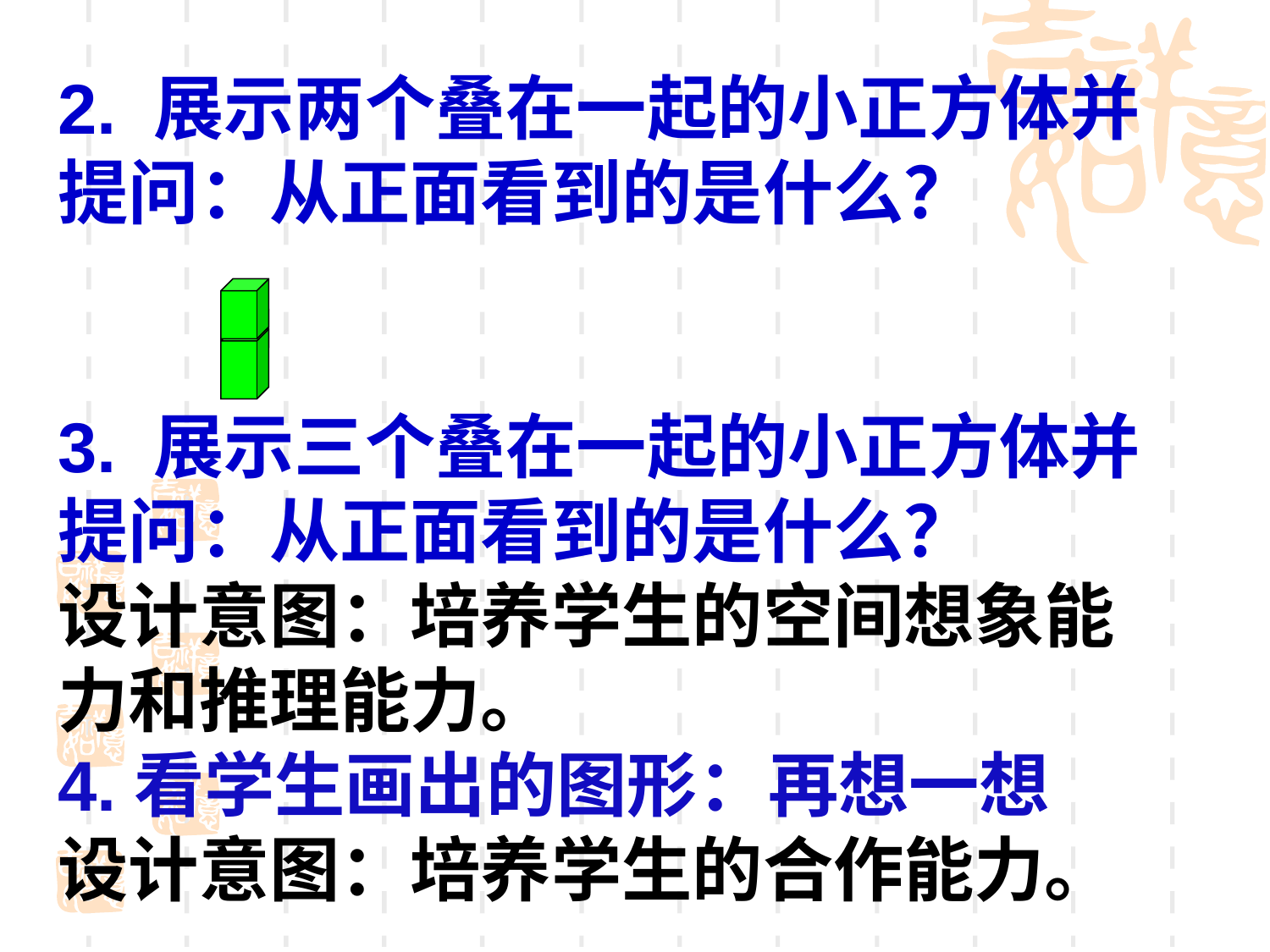

2. 展示两个叠在一起的小正方体并提问：从正面看到的是什么？

3. 展示三个叠在一起的小正方体并提问：从正面看到的是什么？
设计意图：培养学生的空间想象能力和推理能力。
4.看学生画出的图形：再想一想
设计意图：培养学生的合作能力。